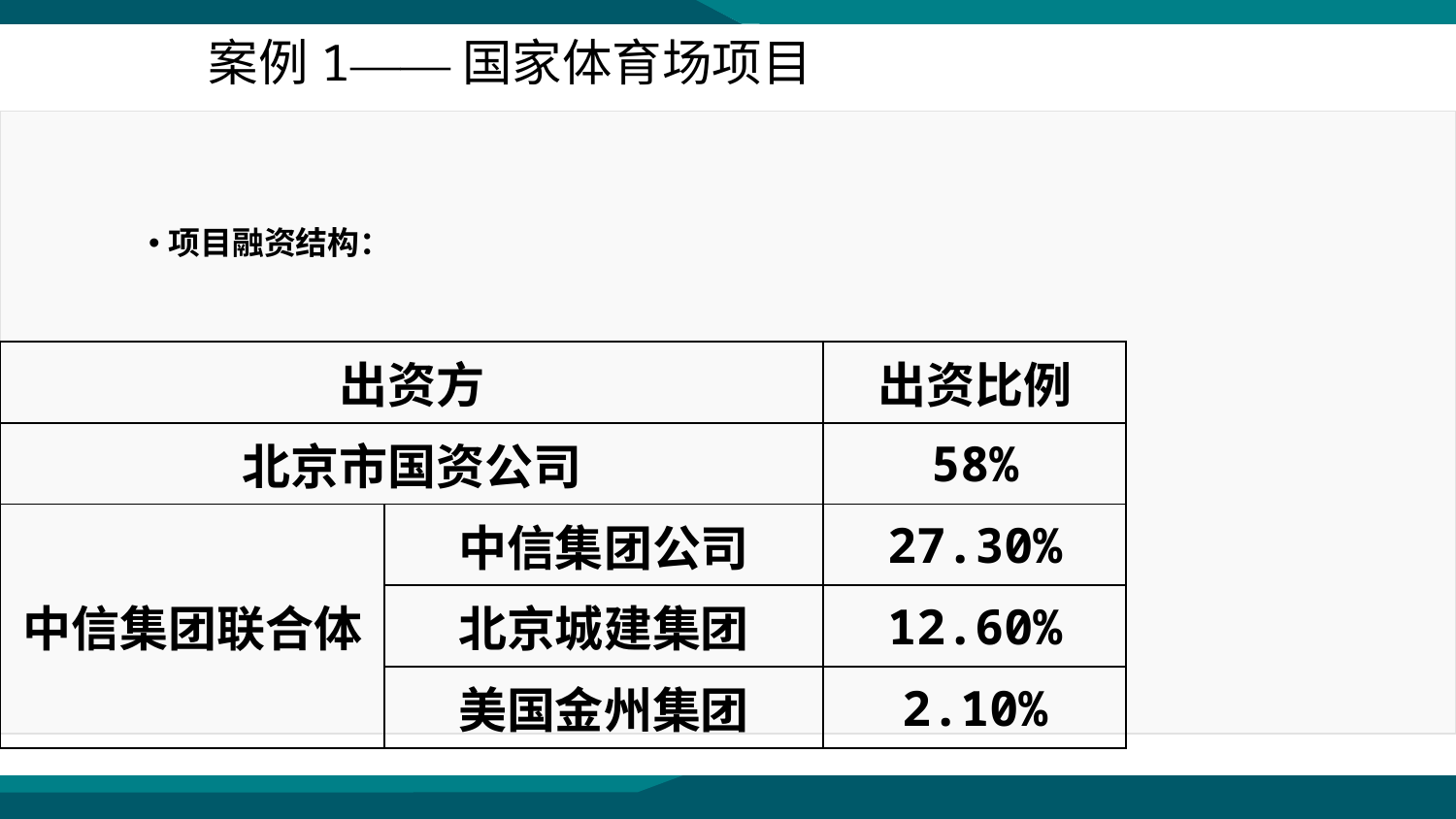

案例1——国家体育场项目
项目融资结构：
| 出资方 |  | 出资比例 |
| --- | --- | --- |
| 北京市国资公司 |  | 58% |
| 中信集团联合体 | 中信集团公司 | 27.30% |
|  | 北京城建集团 | 12.60% |
|  | 美国金州集团 | 2.10% |